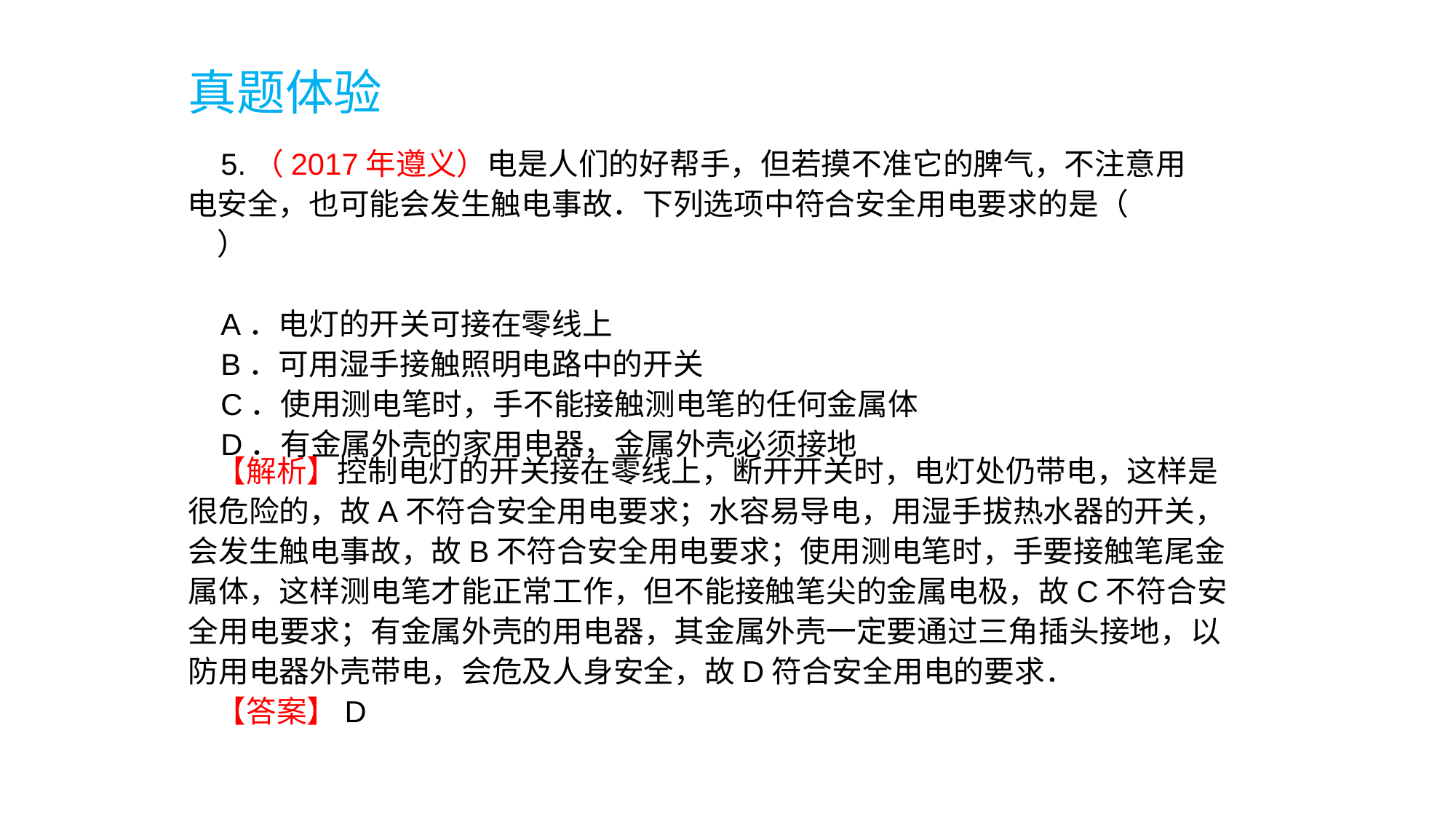

真题体验
    5.（2017年遵义）电是人们的好帮手，但若摸不准它的脾气，不注意用电安全，也可能会发生触电事故．下列选项中符合安全用电要求的是（　　）

    A．电灯的开关可接在零线上
    B．可用湿手接触照明电路中的开关
    C．使用测电笔时，手不能接触测电笔的任何金属体
    D．有金属外壳的家用电器，金属外壳必须接地

   【解析】控制电灯的开关接在零线上，断开开关时，电灯处仍带电，这样是很危险的，故A不符合安全用电要求；水容易导电，用湿手拔热水器的开关，会发生触电事故，故B不符合安全用电要求；使用测电笔时，手要接触笔尾金属体，这样测电笔才能正常工作，但不能接触笔尖的金属电极，故C不符合安全用电要求；有金属外壳的用电器，其金属外壳一定要通过三角插头接地，以防用电器外壳带电，会危及人身安全，故D符合安全用电的要求．
   【答案】D